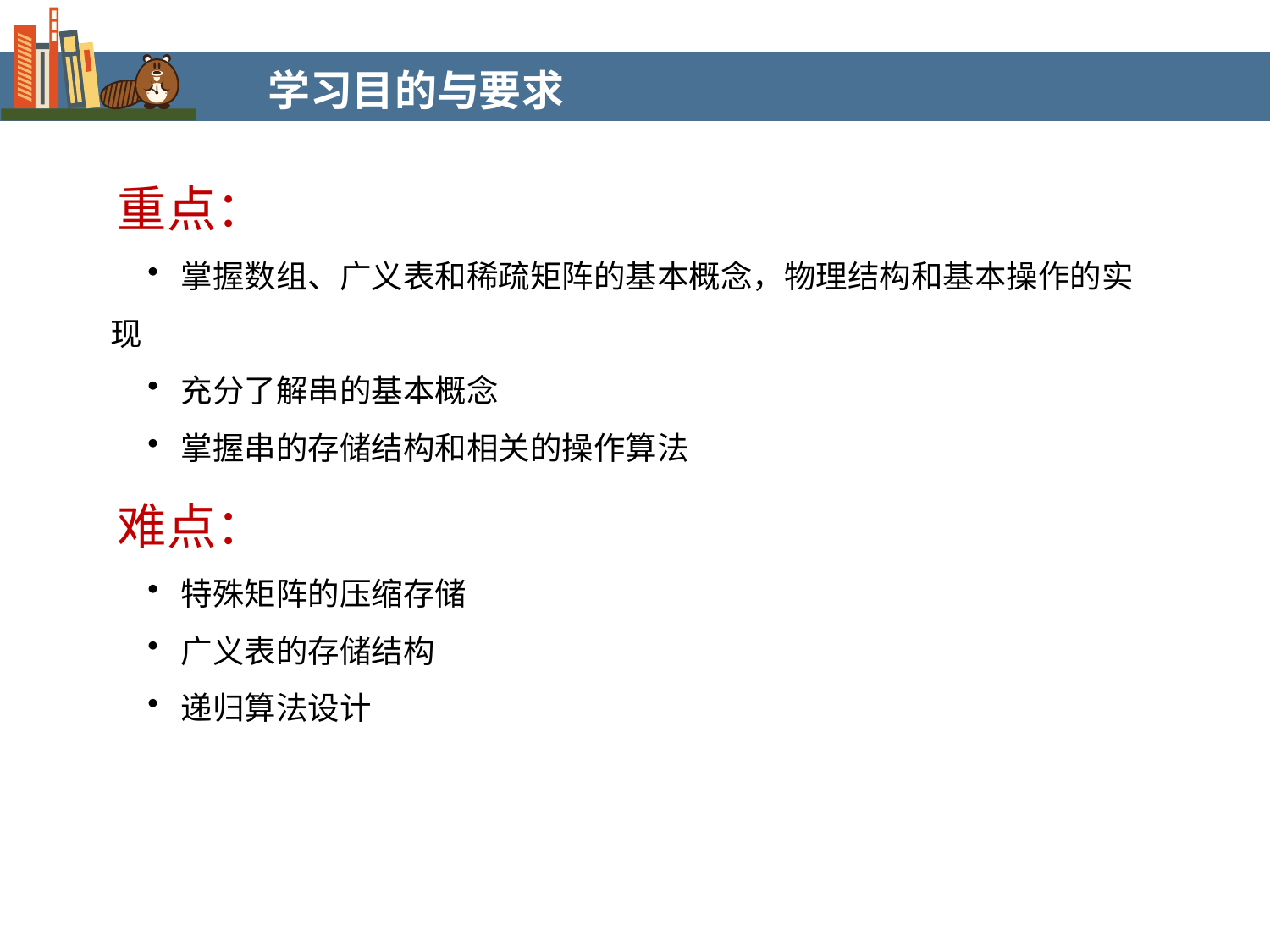

学习目的与要求
重点：
  掌握数组、广义表和稀疏矩阵的基本概念，物理结构和基本操作的实现
  充分了解串的基本概念
  掌握串的存储结构和相关的操作算法
难点：
  特殊矩阵的压缩存储
  广义表的存储结构
  递归算法设计